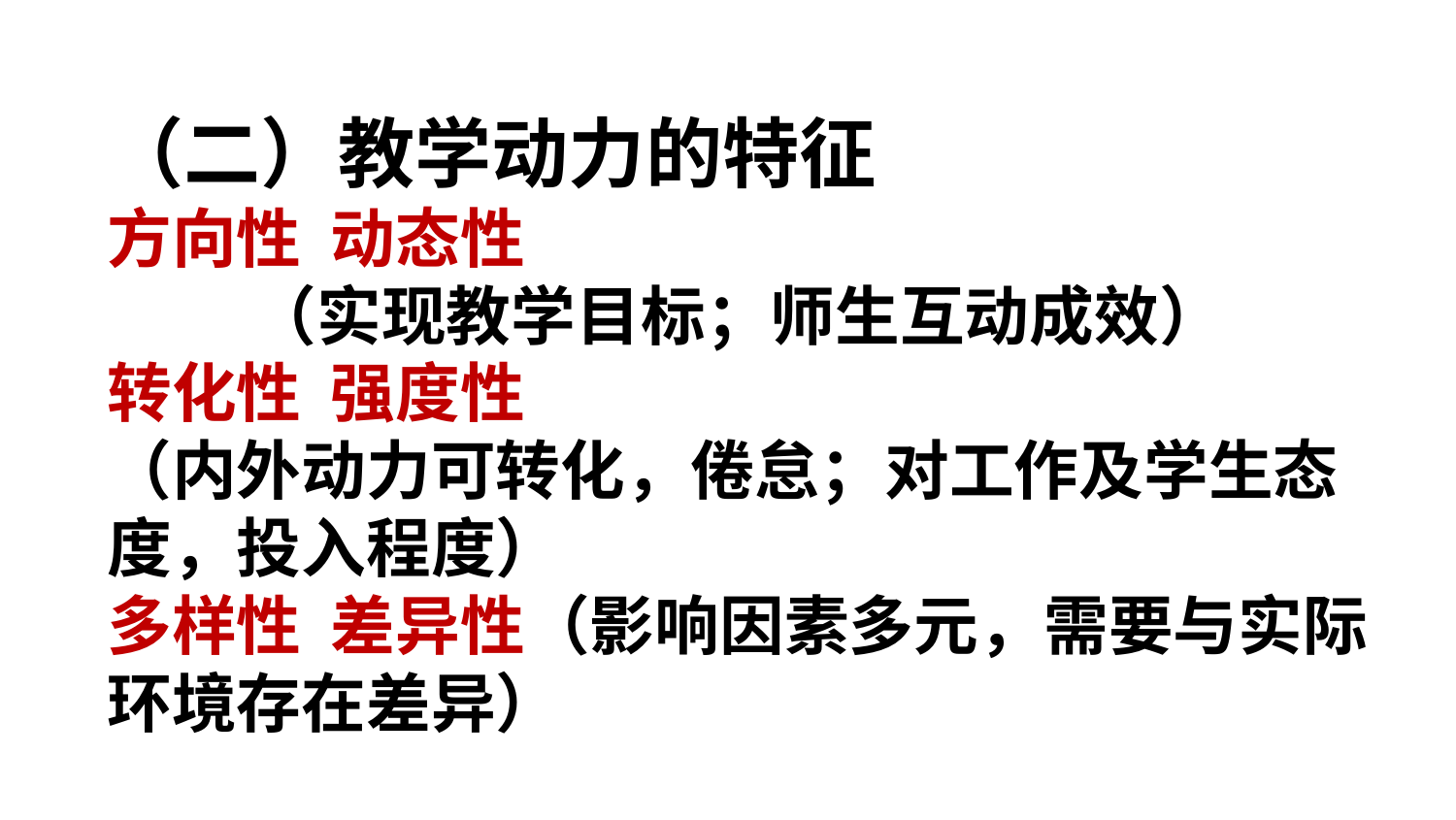

（二）教学动力的特征
方向性  动态性
（实现教学目标；师生互动成效）
转化性  强度性
（内外动力可转化，倦怠；对工作及学生态度，投入程度）
多样性  差异性（影响因素多元，需要与实际环境存在差异）